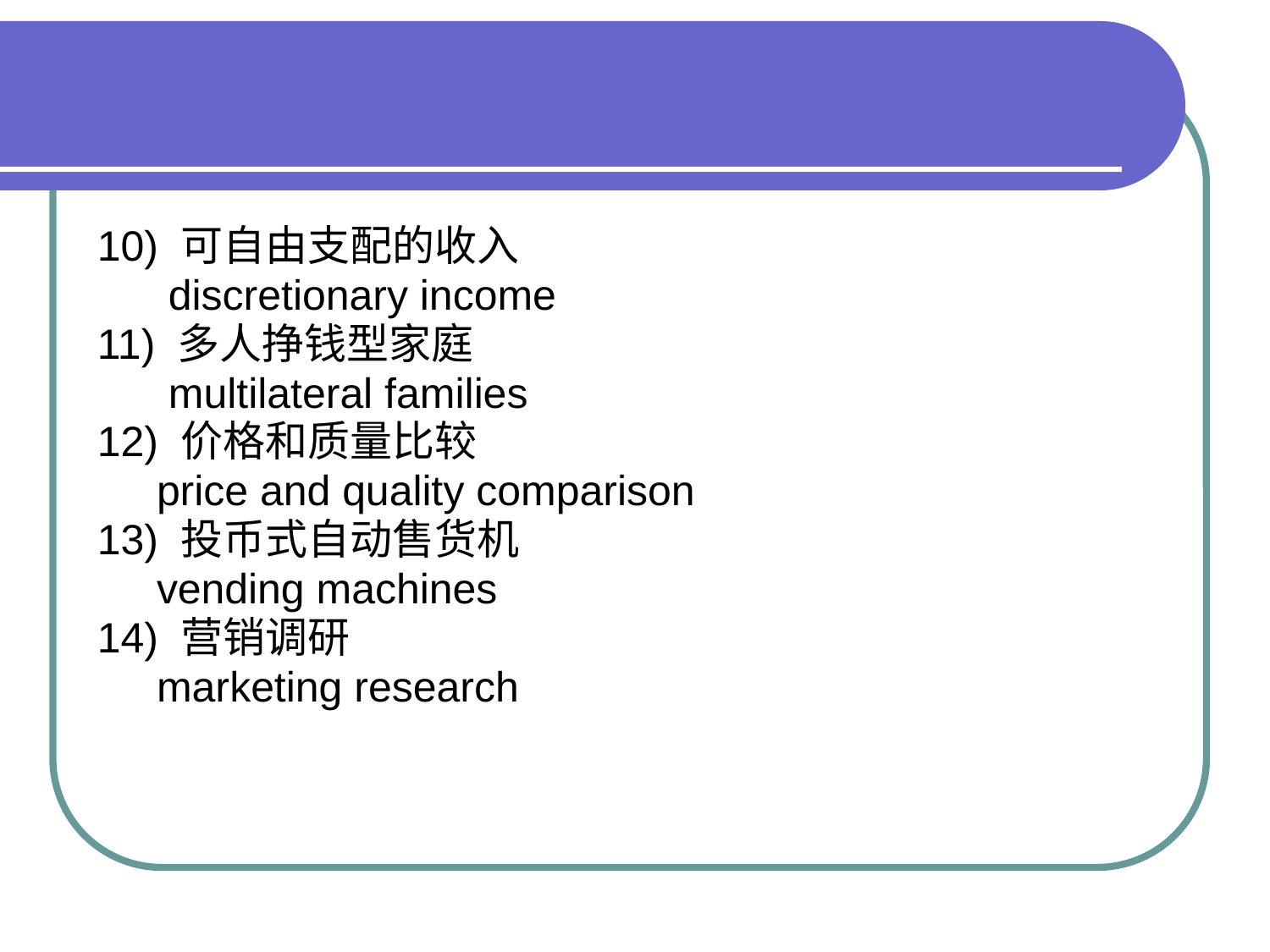

#
10) 可自由支配的收入
      discretionary income
11) 多人挣钱型家庭
      multilateral families
12) 价格和质量比较
     price and quality comparison
13) 投币式自动售货机
     vending machines
14) 营销调研
     marketing research